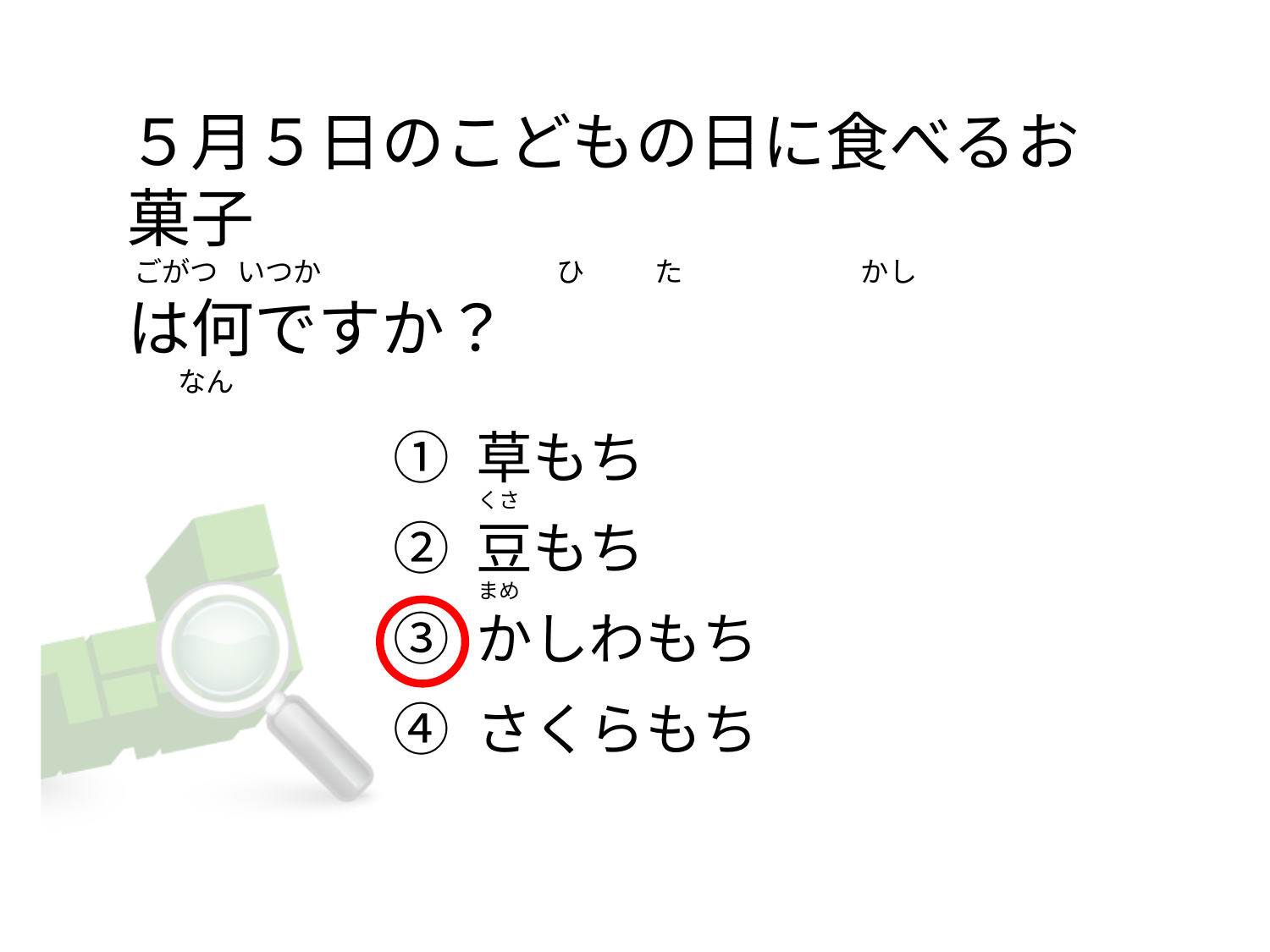

# ５月５日のこどもの日に食べるお菓子  ごがつ   いつか                                     ひ           た                            かし は何ですか？         なん
① 草もち
② 豆もち
③ かしわもち
④ さくらもち
くさ
まめ